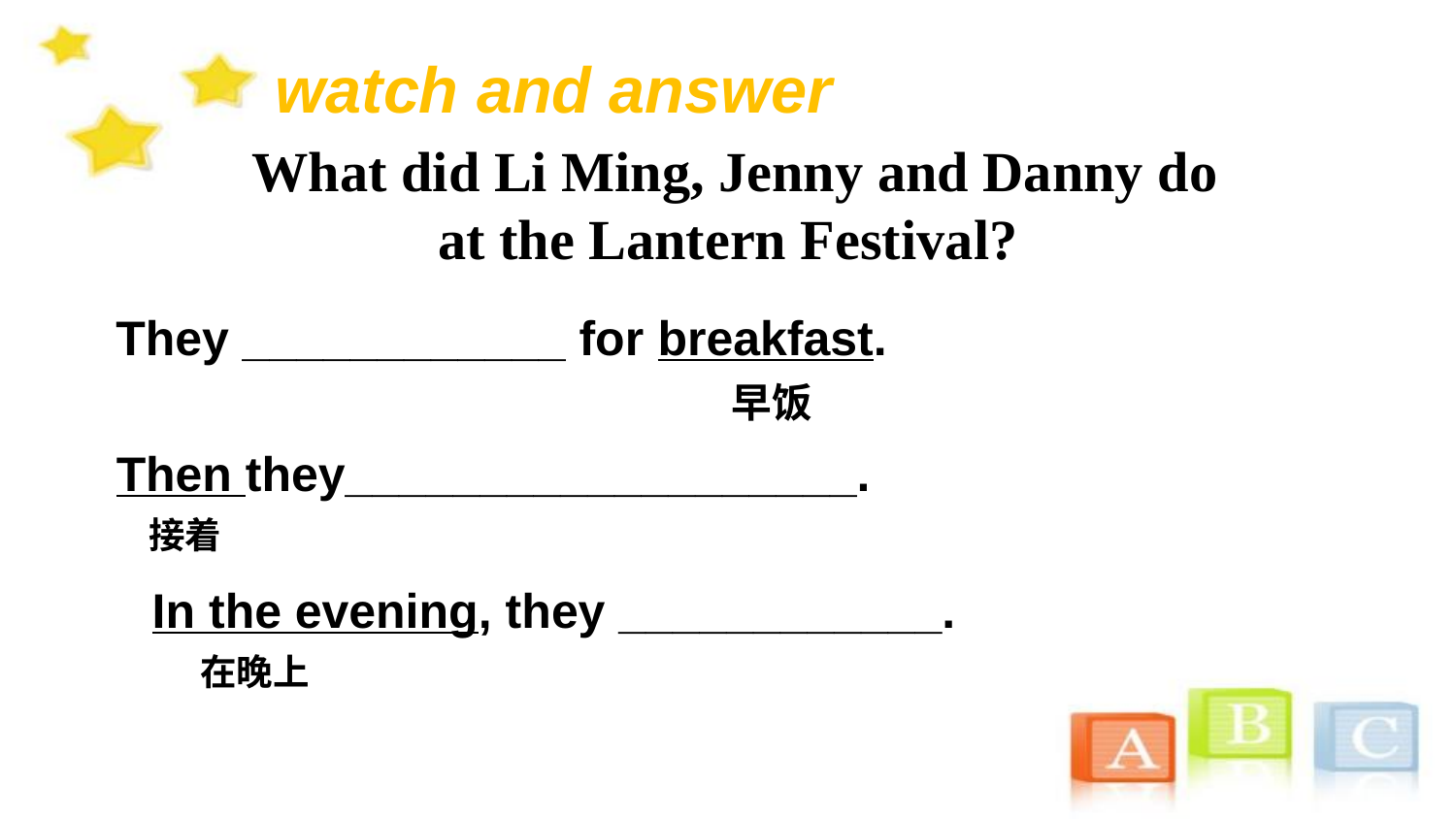

watch and answer
 What did Li Ming, Jenny and Danny do
 at the Lantern Festival?
They ____________ for breakfast.
早饭

Then they___________________.

接着

In the evening, they ____________.

在晚上